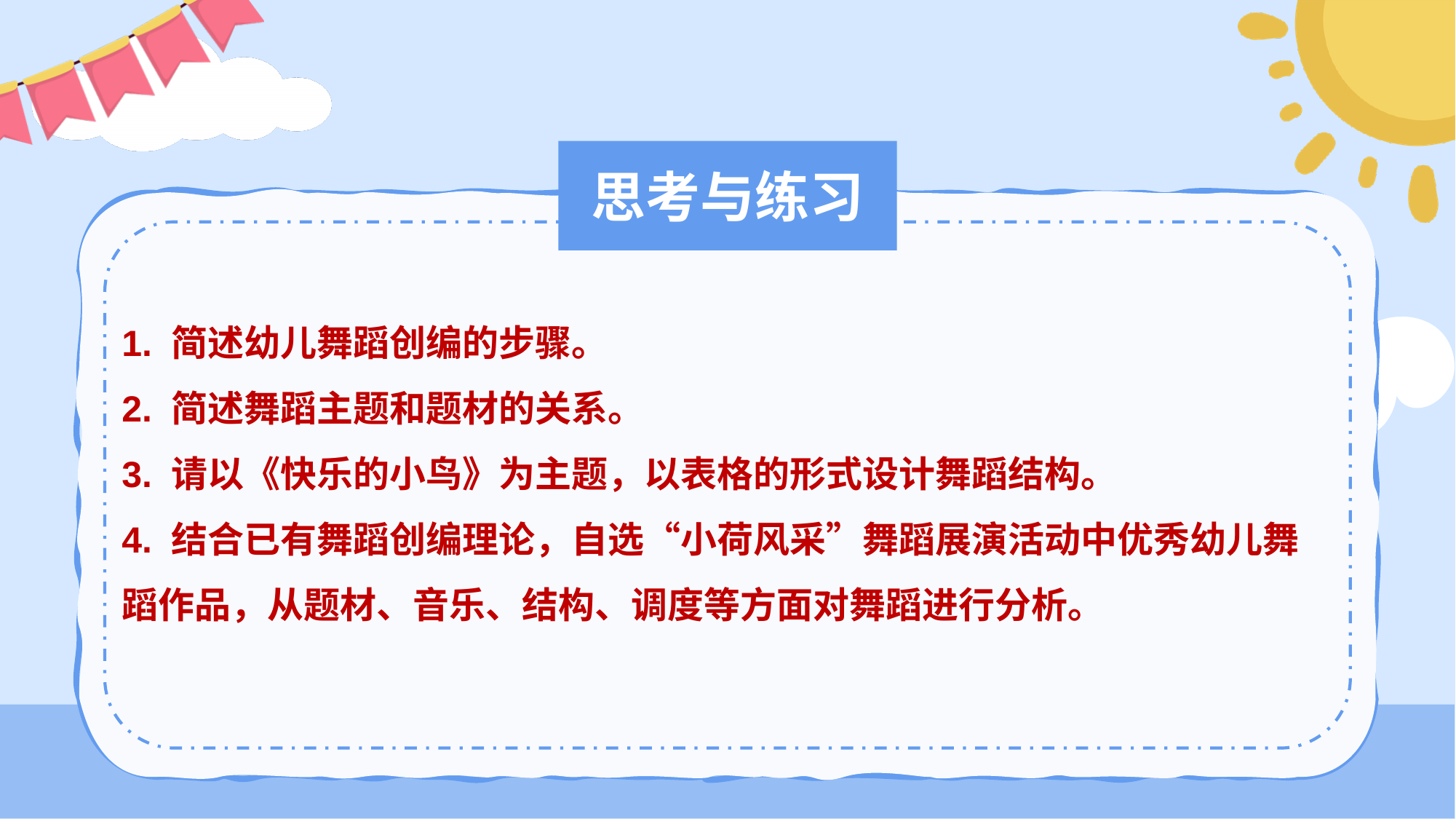

# 思考与练习
1. 简述幼儿舞蹈创编的步骤。
2. 简述舞蹈主题和题材的关系。
3. 请以《快乐的小鸟》为主题，以表格的形式设计舞蹈结构。
4. 结合已有舞蹈创编理论，自选“小荷风采”舞蹈展演活动中优秀幼儿舞蹈作品，从题材、音乐、结构、调度等方面对舞蹈进行分析。